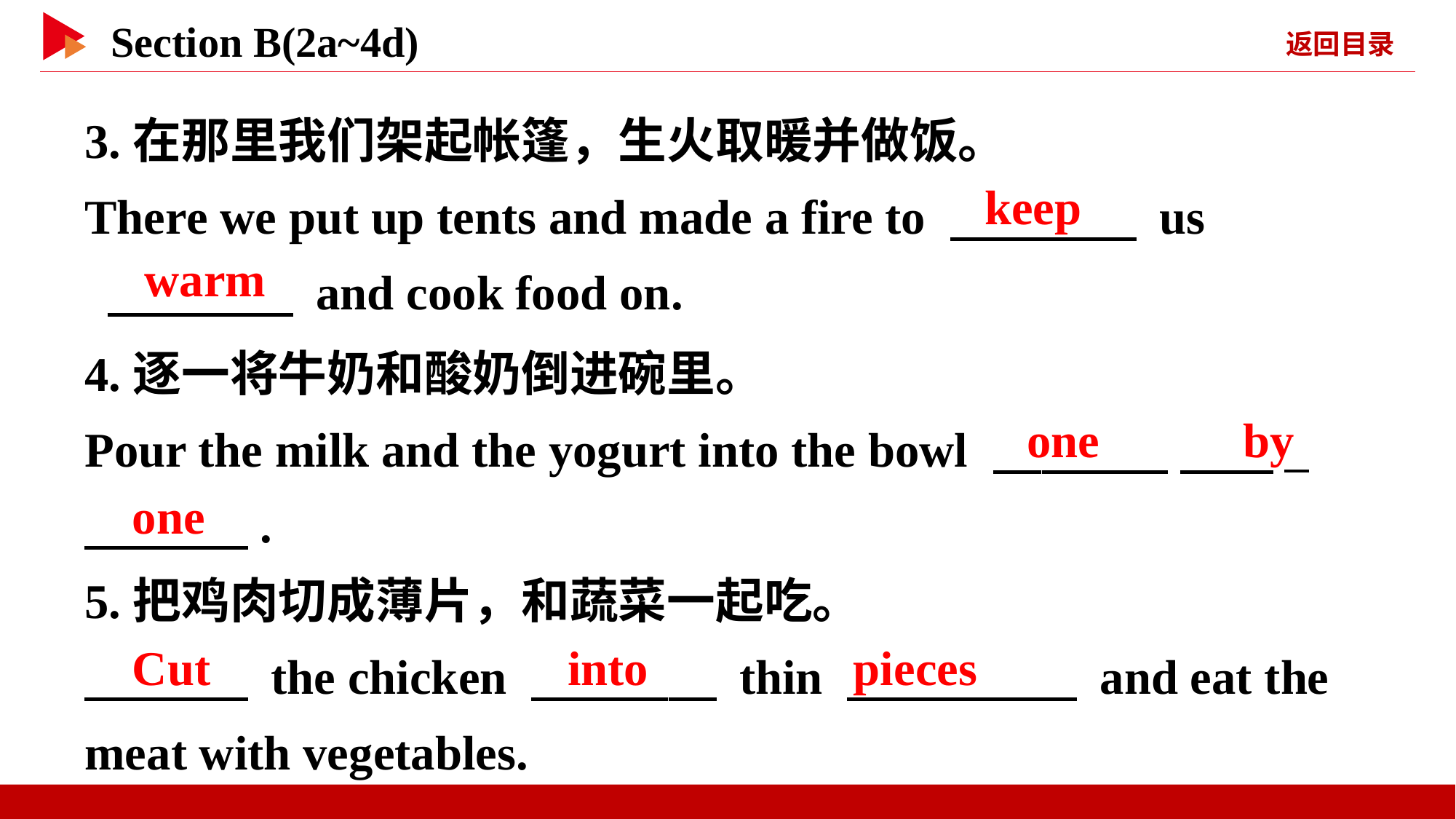

3.在那里我们架起帐篷，生火取暖并做饭。
There we put up tents and made a fire to 　        　 us
 　        　 and cook food on.
keep
warm
4.逐一将牛奶和酸奶倒进碗里。
Pour the milk and the yogurt into the bowl 　       　 　    _
　      　.
5.把鸡肉切成薄片，和蔬菜一起吃。
　      　 the chicken 　        　 thin 　            　 and eat the meat with vegetables.
one 　 　by
one
Cut
into
pieces